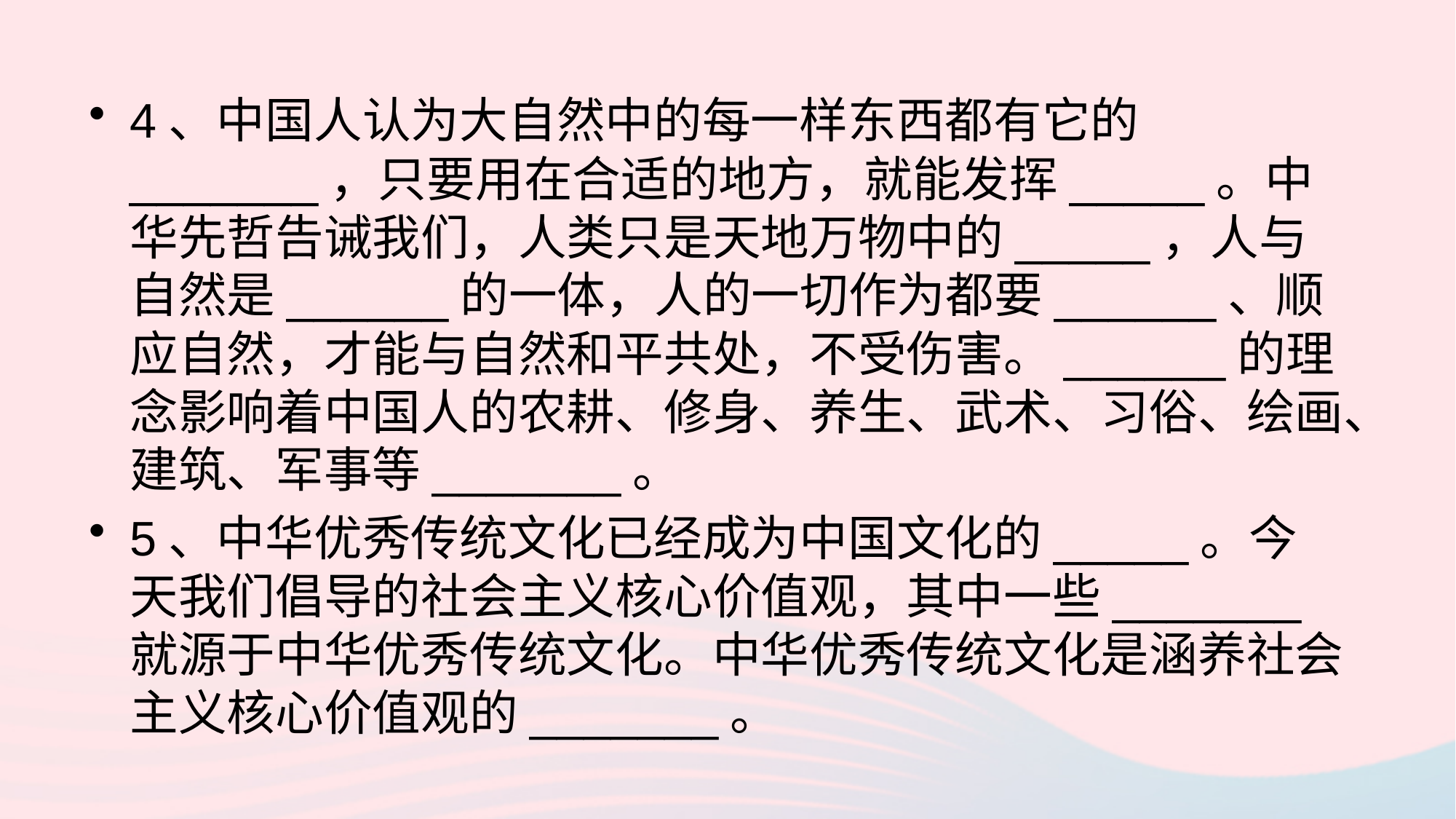

4、中国人认为大自然中的每一样东西都有它的_______，只要用在合适的地方，就能发挥_____。中华先哲告诫我们，人类只是天地万物中的_____，人与自然是______的一体，人的一切作为都要______、顺应自然，才能与自然和平共处，不受伤害。______的理念影响着中国人的农耕、修身、养生、武术、习俗、绘画、建筑、军事等_______。
5、中华优秀传统文化已经成为中国文化的_____。今天我们倡导的社会主义核心价值观，其中一些_______就源于中华优秀传统文化。中华优秀传统文化是涵养社会主义核心价值观的_______。